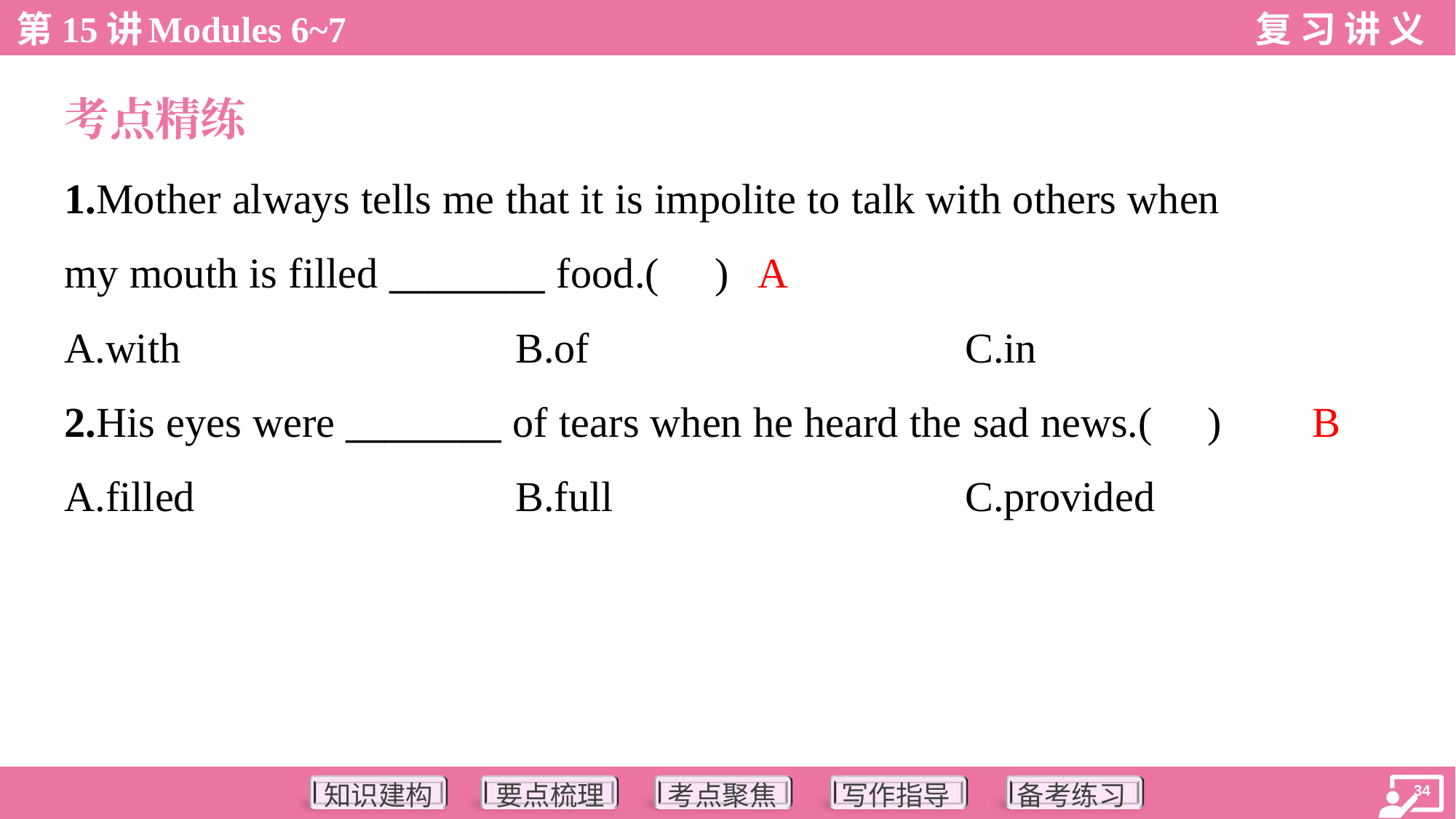

考点精练
1.Mother always tells me that it is impolite to talk with others when
my mouth is filled ________ food.(     )
A
A.with	B.of	C.in
B
2.His eyes were ________ of tears when he heard the sad news.(     )
A.filled	B.full	C.provided